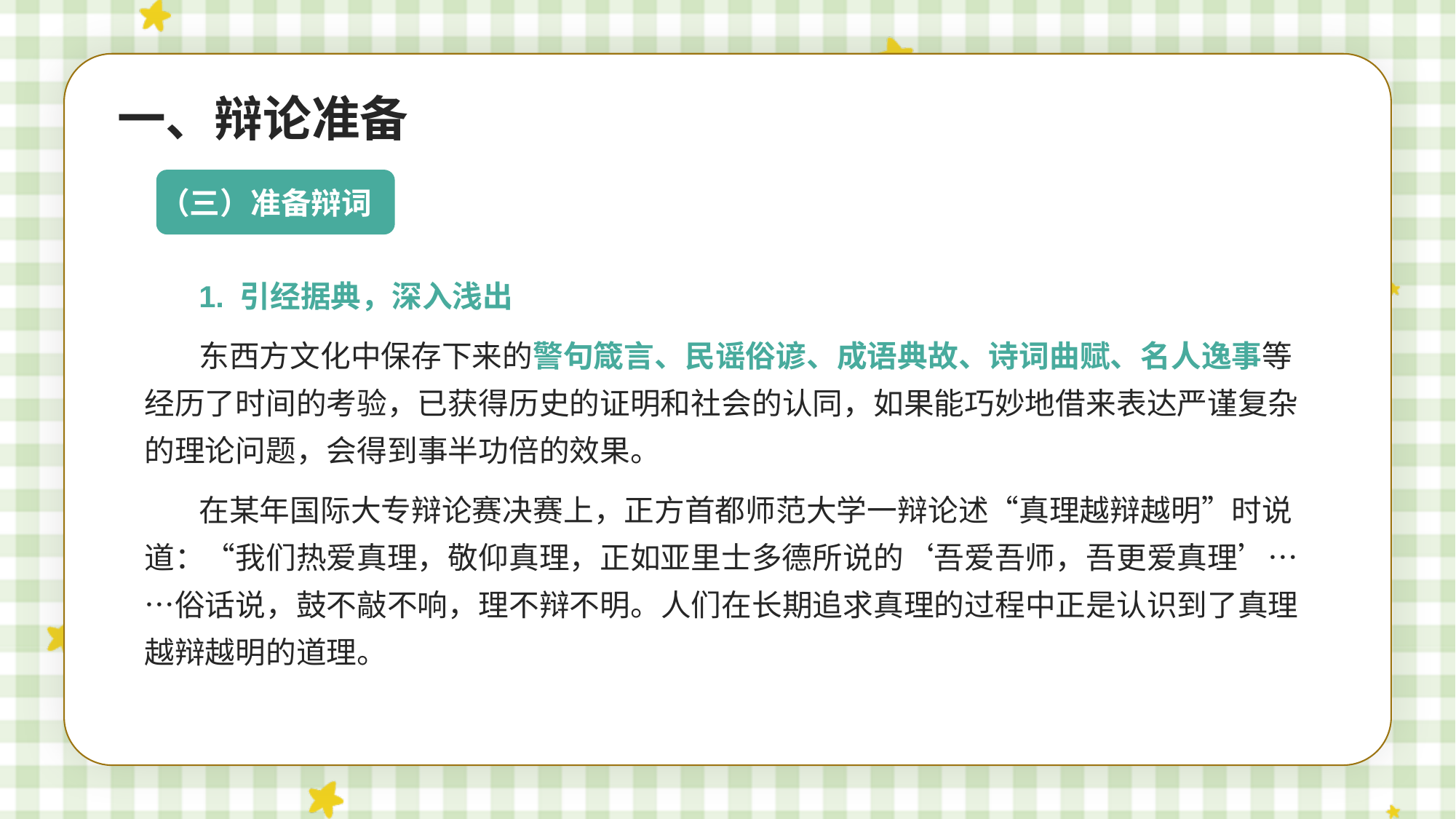

一、辩论准备
（三）准备辩词
1. 引经据典，深入浅出
东西方文化中保存下来的警句箴言、民谣俗谚、成语典故、诗词曲赋、名人逸事等经历了时间的考验，已获得历史的证明和社会的认同，如果能巧妙地借来表达严谨复杂的理论问题，会得到事半功倍的效果。
在某年国际大专辩论赛决赛上，正方首都师范大学一辩论述“真理越辩越明”时说道：“我们热爱真理，敬仰真理，正如亚里士多德所说的‘吾爱吾师，吾更爱真理’……俗话说，鼓不敲不响，理不辩不明。人们在长期追求真理的过程中正是认识到了真理越辩越明的道理。